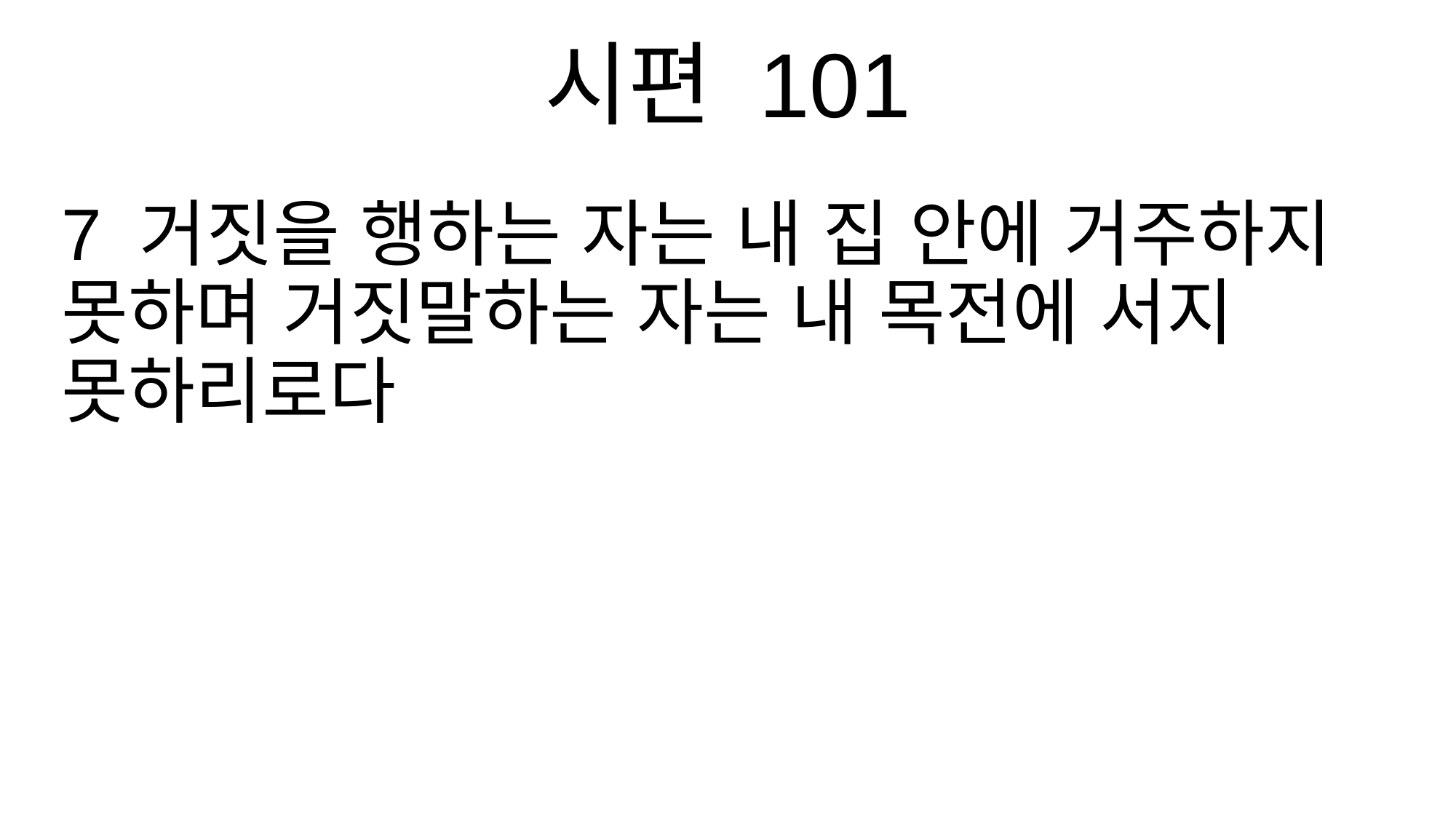

시편 101
7 거짓을 행하는 자는 내 집 안에 거주하지 못하며 거짓말하는 자는 내 목전에 서지 못하리로다